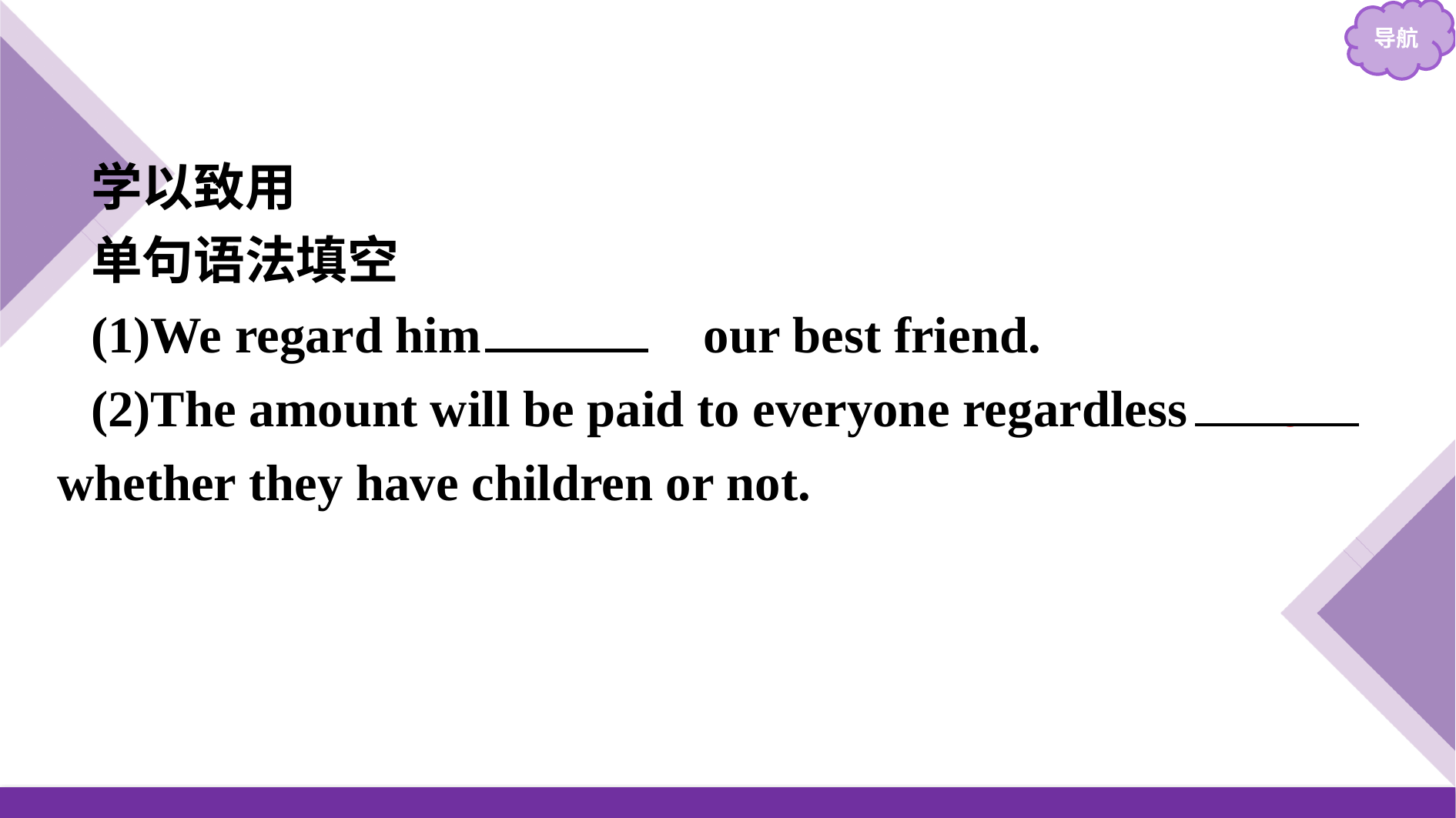

学以致用
单句语法填空
(1)We regard him 　as　 our best friend.
(2)The amount will be paid to everyone regardless 　of　 whether they have children or not.